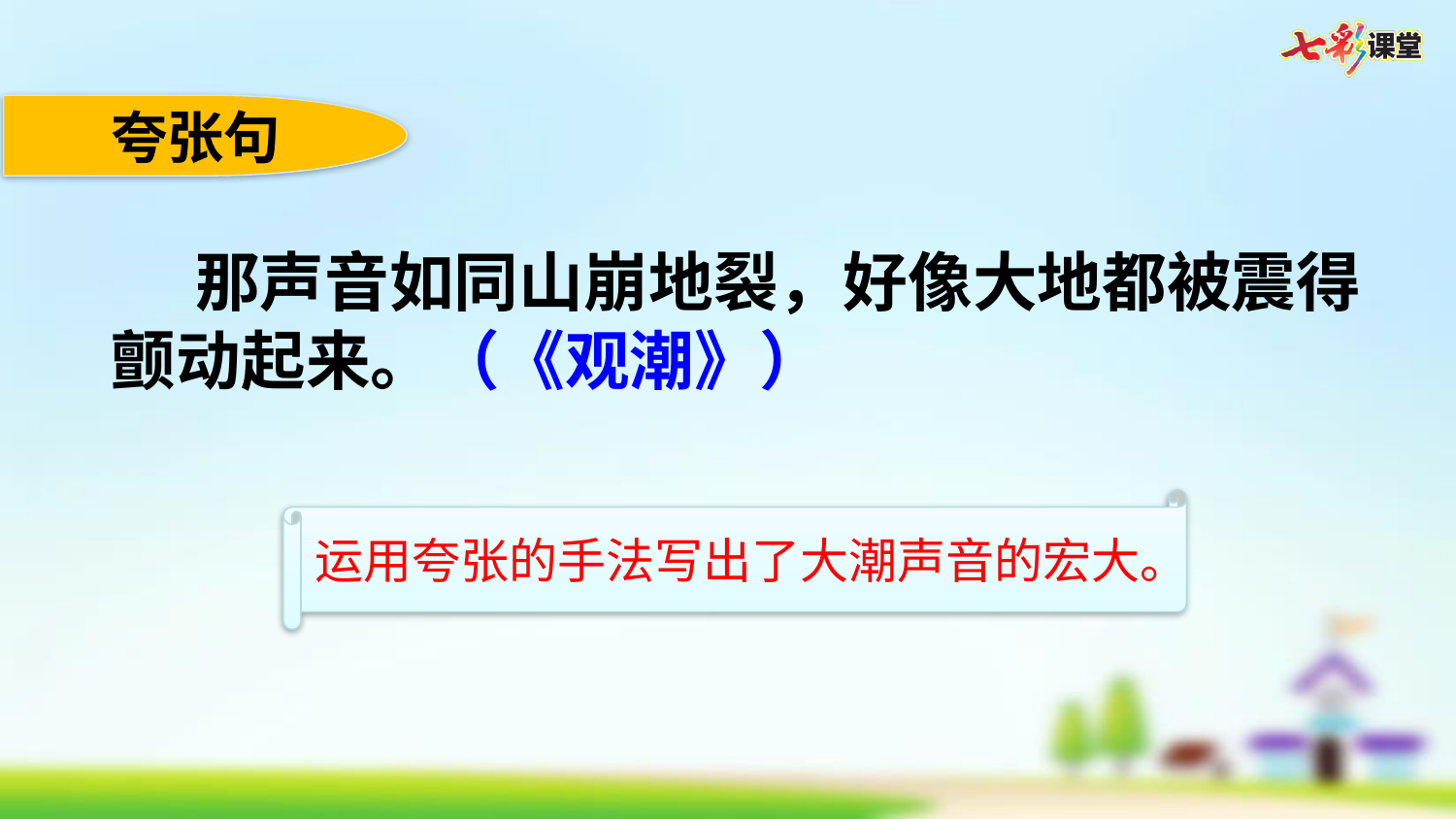

夸张句
    那声音如同山崩地裂，好像大地都被震得颤动起来。（《观潮》）
运用夸张的手法写出了大潮声音的宏大。